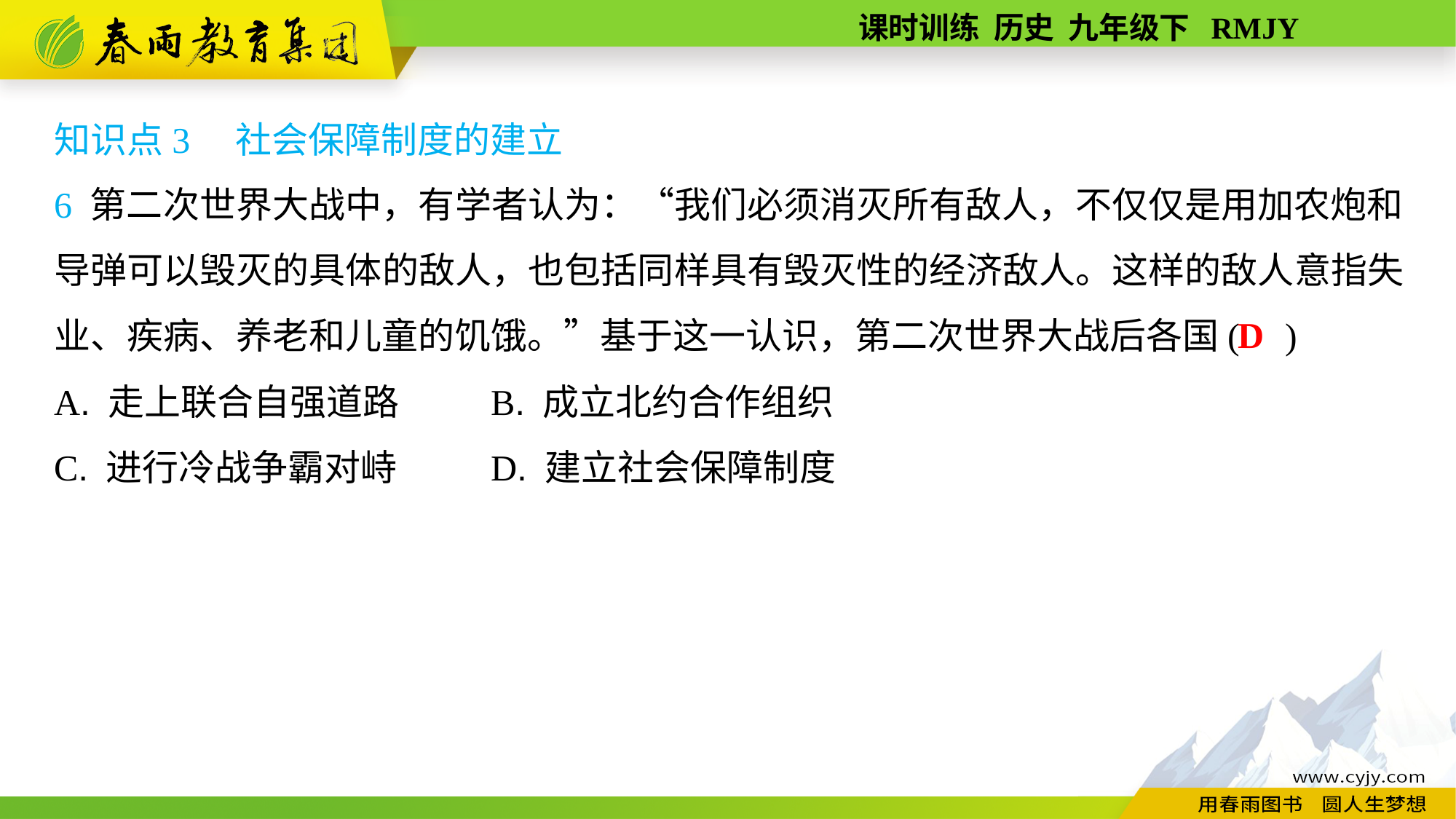

知识点3　社会保障制度的建立
6 第二次世界大战中，有学者认为：“我们必须消灭所有敌人，不仅仅是用加农炮和导弹可以毁灭的具体的敌人，也包括同样具有毁灭性的经济敌人。这样的敌人意指失业、疾病、养老和儿童的饥饿。”基于这一认识，第二次世界大战后各国(     )
A. 走上联合自强道路	B. 成立北约合作组织
C. 进行冷战争霸对峙	D. 建立社会保障制度
D